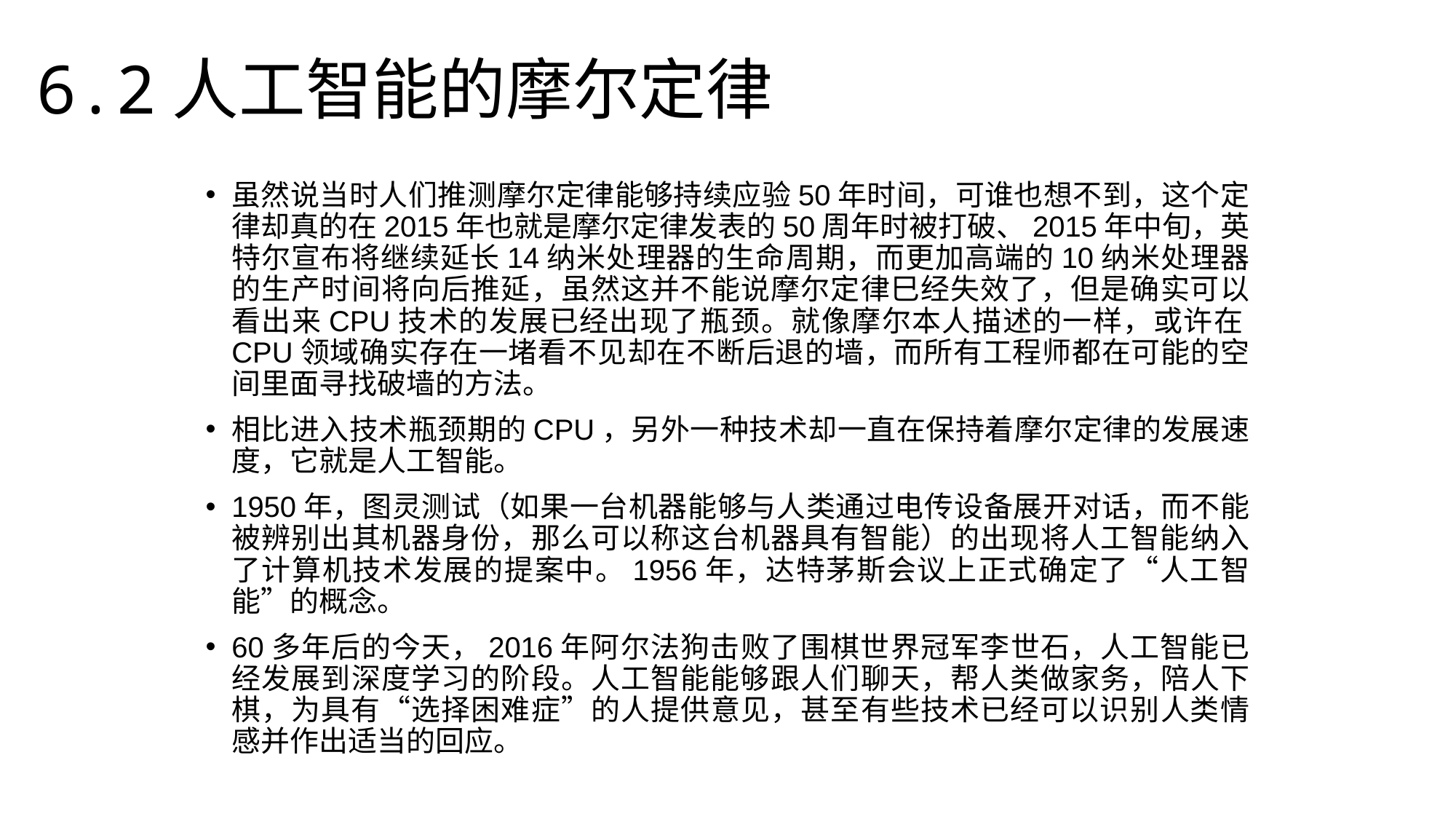

6.2人工智能的摩尔定律

虽然说当时人们推测摩尔定律能够持续应验50年时间，可谁也想不到，这个定律却真的在2015年也就是摩尔定律发表的50周年时被打破、2015年中旬，英特尔宣布将继续延长14纳米处理器的生命周期，而更加高端的10纳米处理器的生产时间将向后推延，虽然这并不能说摩尔定律巳经失效了，但是确实可以看出来CPU技术的发展已经出现了瓶颈。就像摩尔本人描述的一样，或许在CPU领域确实存在一堵看不见却在不断后退的墙，而所有工程师都在可能的空间里面寻找破墙的方法。
相比进入技术瓶颈期的CPU，另外一种技术却一直在保持着摩尔定律的发展速度，它就是人工智能。
1950年，图灵测试（如果一台机器能够与人类通过电传设备展开对话，而不能被辨别出其机器身份，那么可以称这台机器具有智能）的出现将人工智能纳入了计算机技术发展的提案中。1956年，达特茅斯会议上正式确定了“人工智能”的概念。
60多年后的今天，2016年阿尔法狗击败了围棋世界冠军李世石，人工智能已经发展到深度学习的阶段。人工智能能够跟人们聊天，帮人类做家务，陪人下棋，为具有“选择困难症”的人提供意见，甚至有些技术已经可以识别人类情感并作出适当的回应。